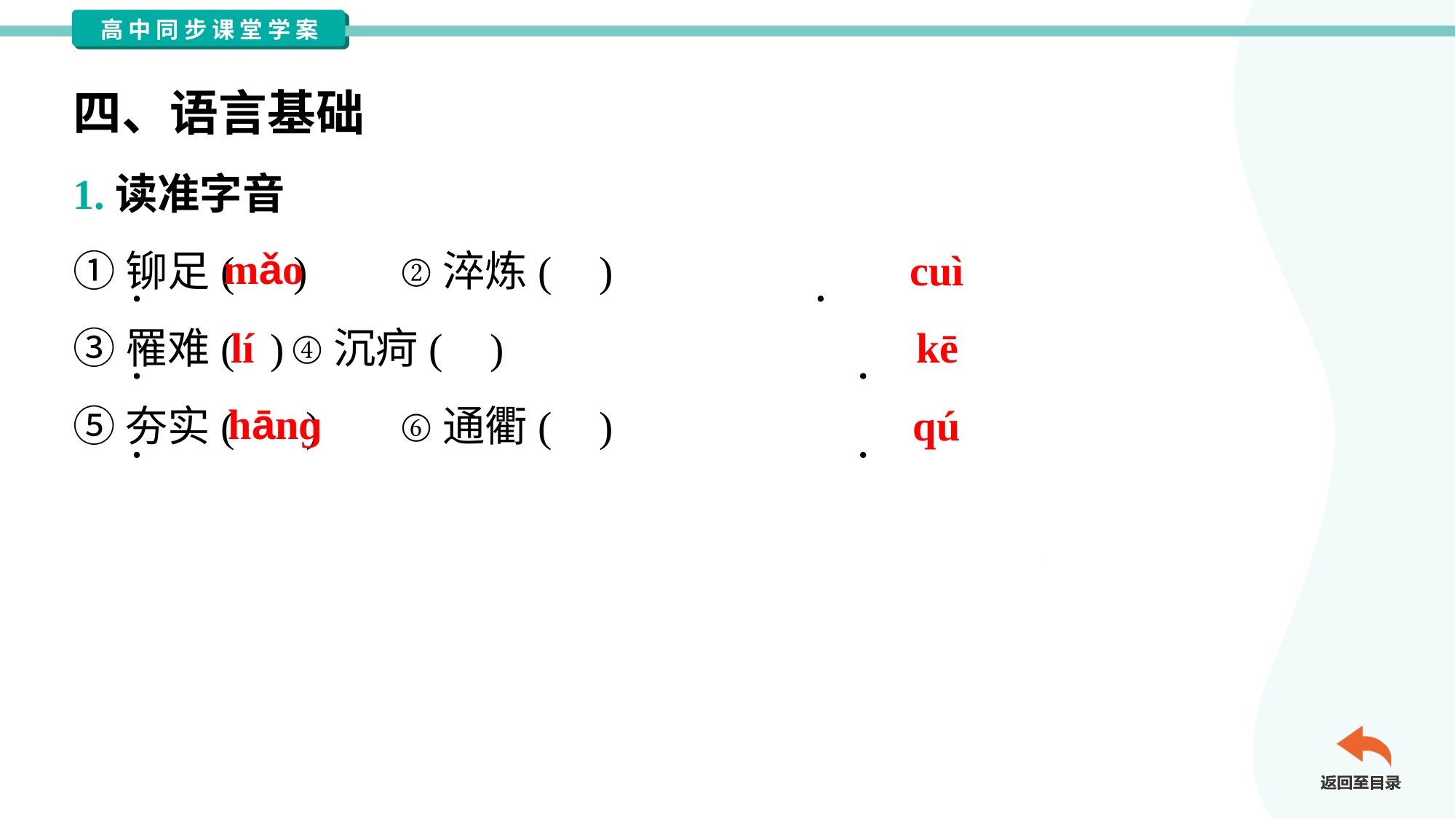

四、语言基础
1.读准字音
①铆足(     )	②淬炼(    )
③罹难(   )	④沉疴(    )
⑤夯实(      )	⑥通衢(    )
mǎo
cuì
lí
kē

hānɡ
qú